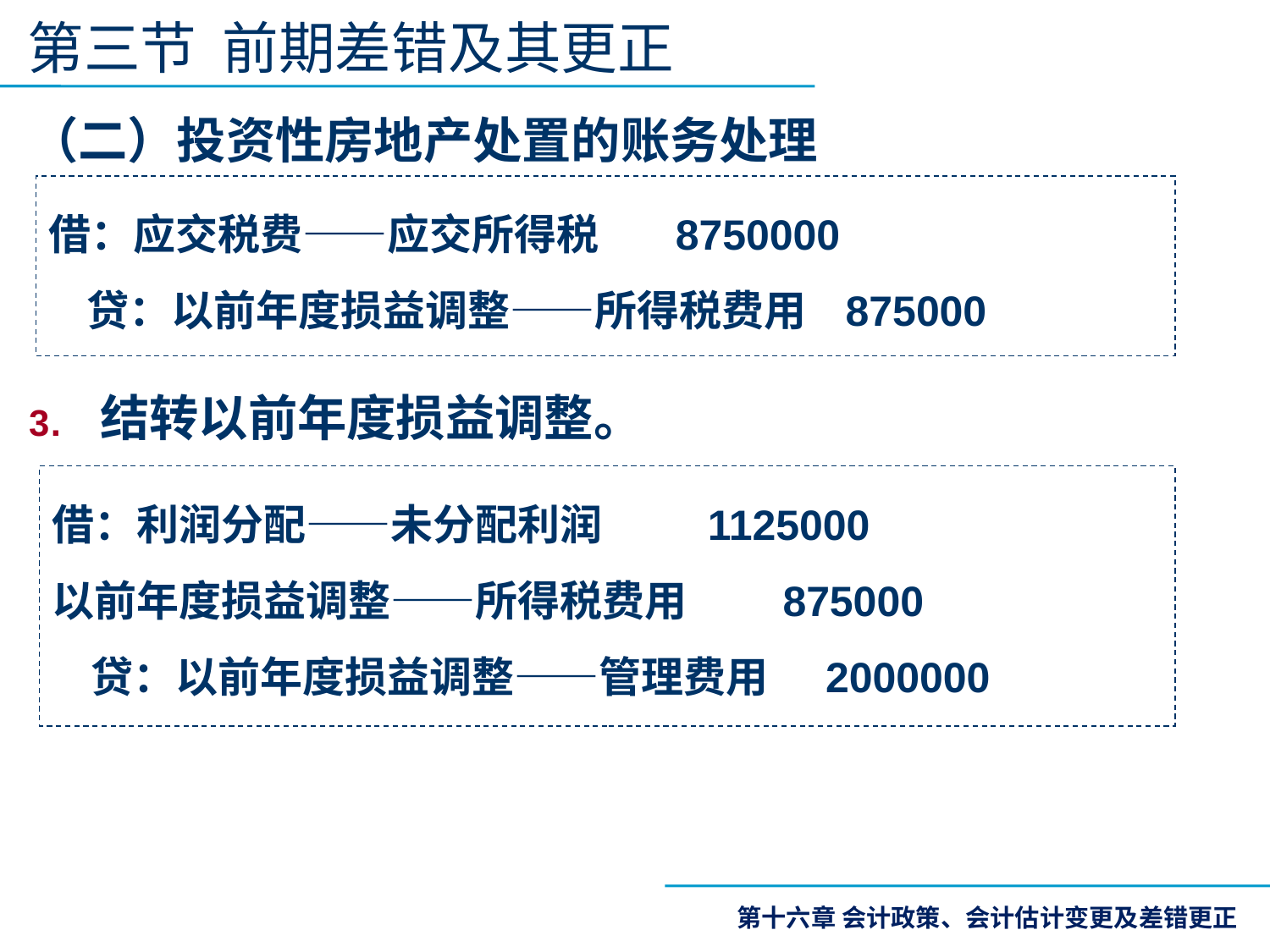

第三节  前期差错及其更正
（二）投资性房地产处置的账务处理

结转以前年度损益调整。
借：应交税费——应交所得税       8750000
   贷：以前年度损益调整——所得税费用   875000

借：利润分配——未分配利润          1125000
以前年度损益调整——所得税费用         875000
   贷：以前年度损益调整——管理费用     2000000